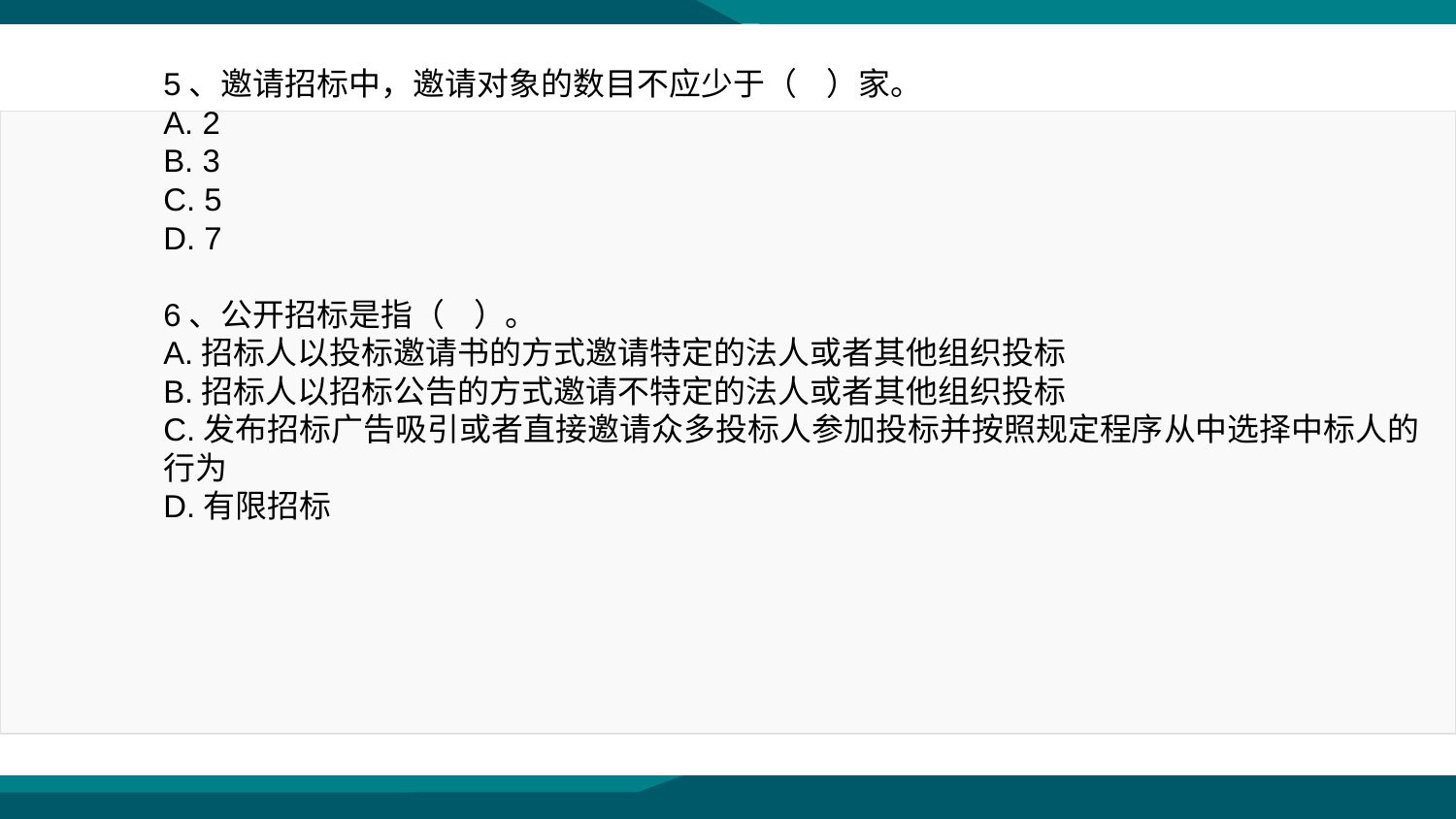

5、邀请招标中，邀请对象的数目不应少于（    ）家。
A. 2
B. 3
C. 5
D. 7

6、公开招标是指（    ）。
A.招标人以投标邀请书的方式邀请特定的法人或者其他组织投标
B.招标人以招标公告的方式邀请不特定的法人或者其他组织投标
C.发布招标广告吸引或者直接邀请众多投标人参加投标并按照规定程序从中选择中标人的行为
D.有限招标